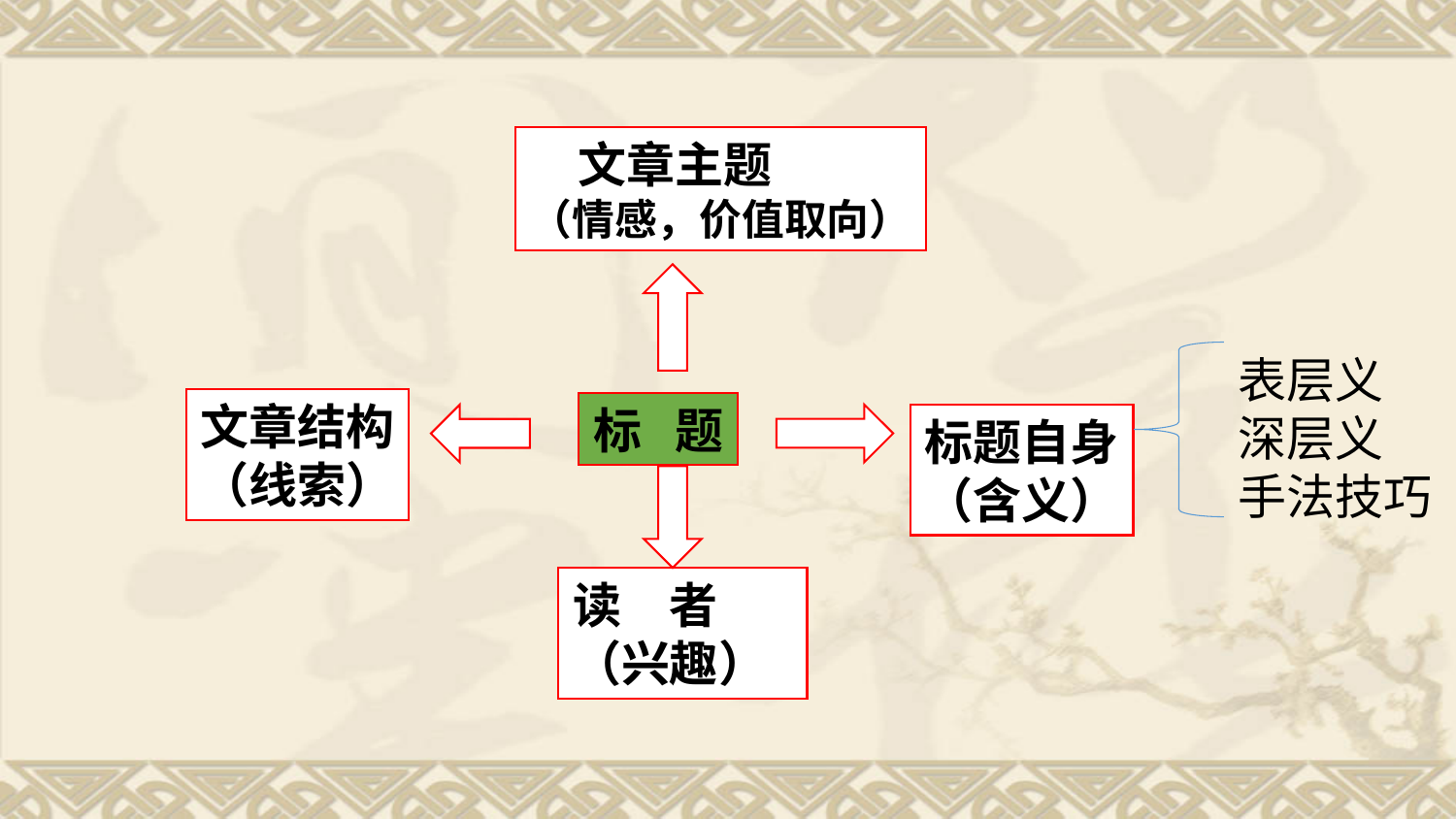

文章主题
（情感，价值取向）

表层义
深层义
手法技巧
文章结构
（线索）
标   题

标题自身
（含义）

读　者
（兴趣）